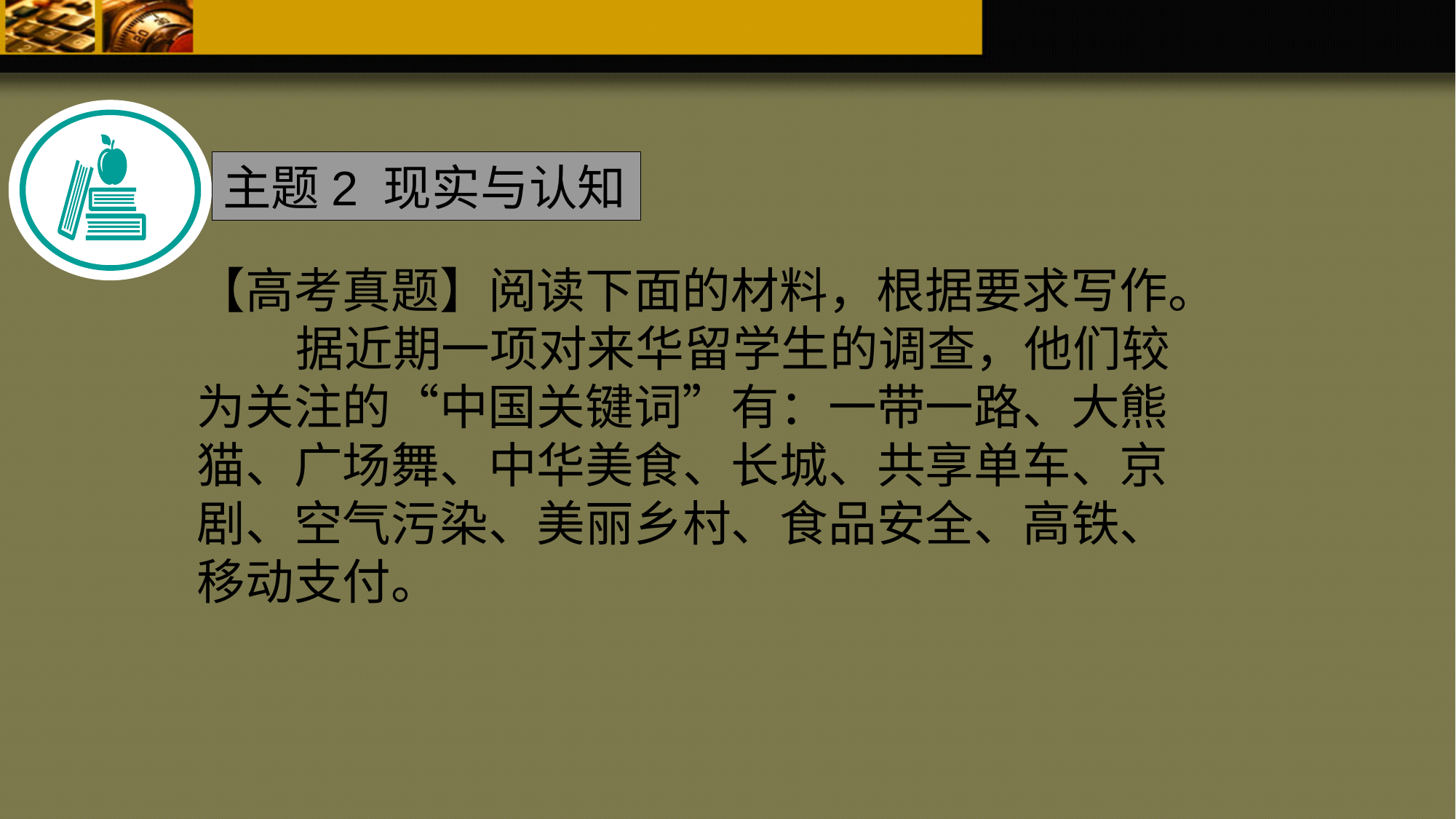

主题2 现实与认知
【高考真题】阅读下面的材料，根据要求写作。
        据近期一项对来华留学生的调查，他们较为关注的“中国关键词”有：一带一路、大熊猫、广场舞、中华美食、长城、共享单车、京剧、空气污染、美丽乡村、食品安全、高铁、移动支付。